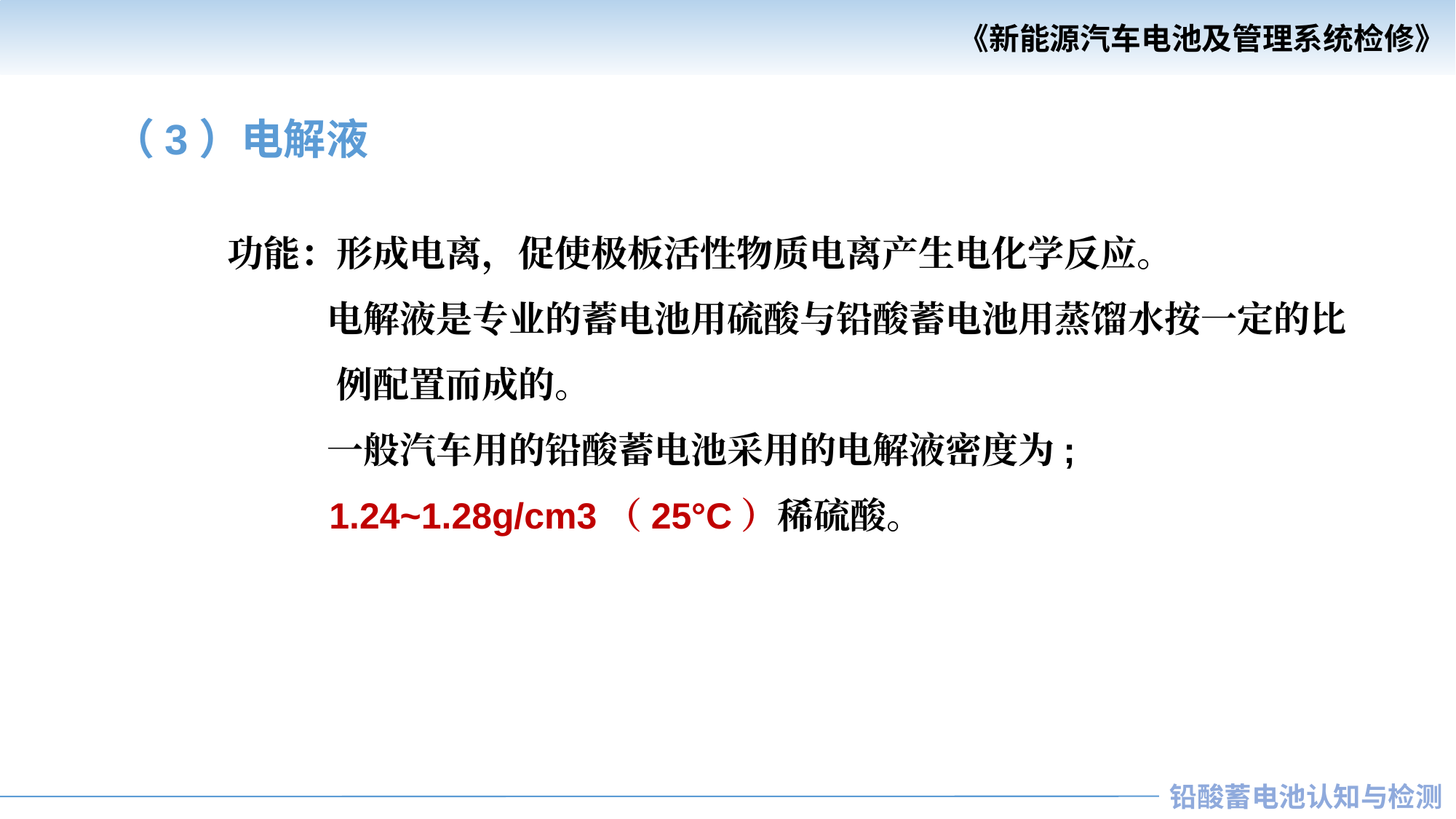

（3）电解液
功能：形成电离，促使极板活性物质电离产生电化学反应。
          电解液是专业的蓄电池用硫酸与铅酸蓄电池用蒸馏水按一定的比
           例配置而成的。
          一般汽车用的铅酸蓄电池采用的电解液密度为;
          1.24~1.28g/cm3（25°C）稀硫酸。